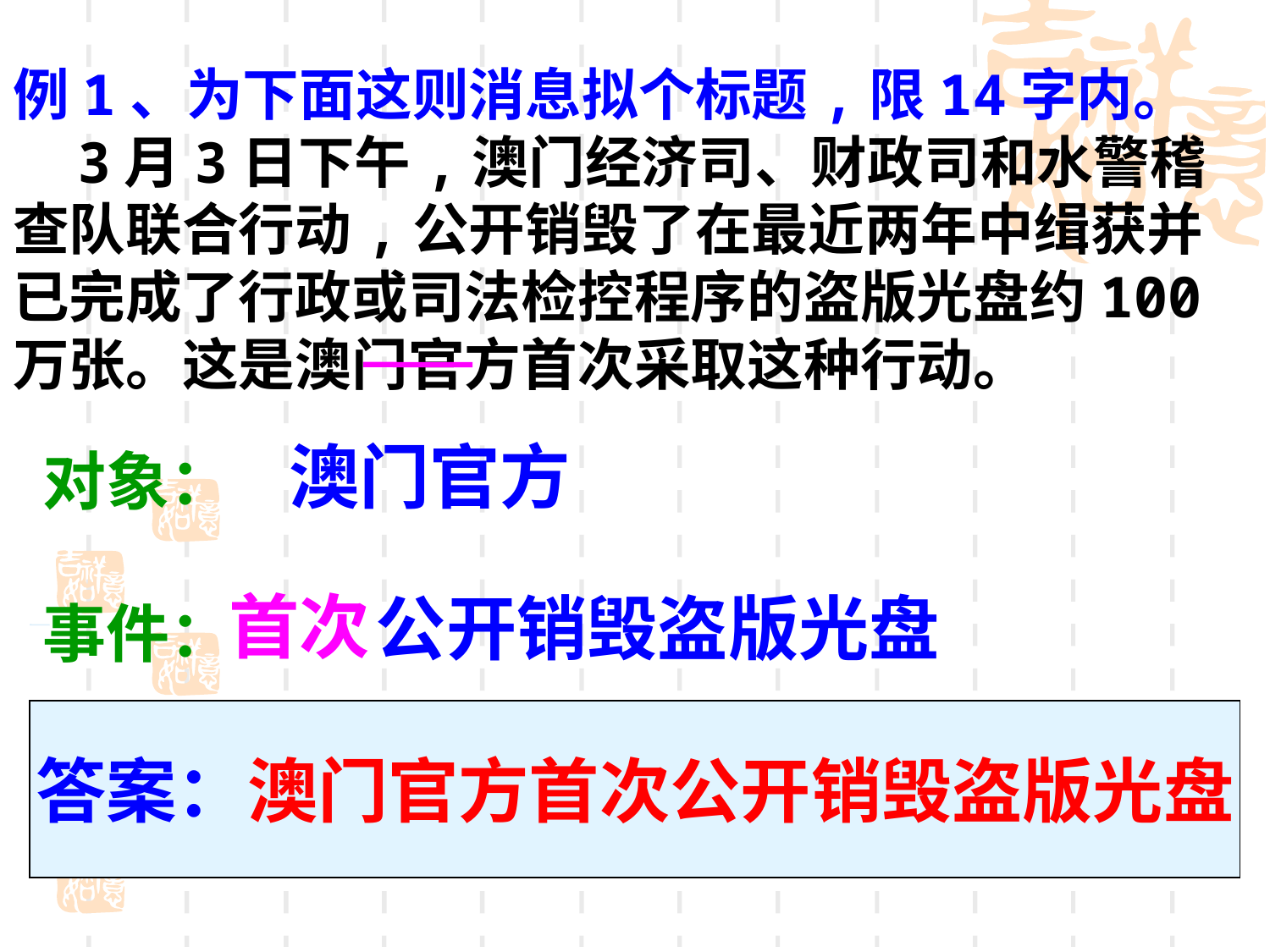

例1、为下面这则消息拟个标题,限14字内。
    3月3日下午,澳门经济司、财政司和水警稽查队联合行动,公开销毁了在最近两年中缉获并已完成了行政或司法检控程序的盗版光盘约100万张。这是澳门官方首次采取这种行动。
澳门官方
对象：

事件：
首次
公开销毁盗版光盘
答案：澳门官方首次公开销毁盗版光盘